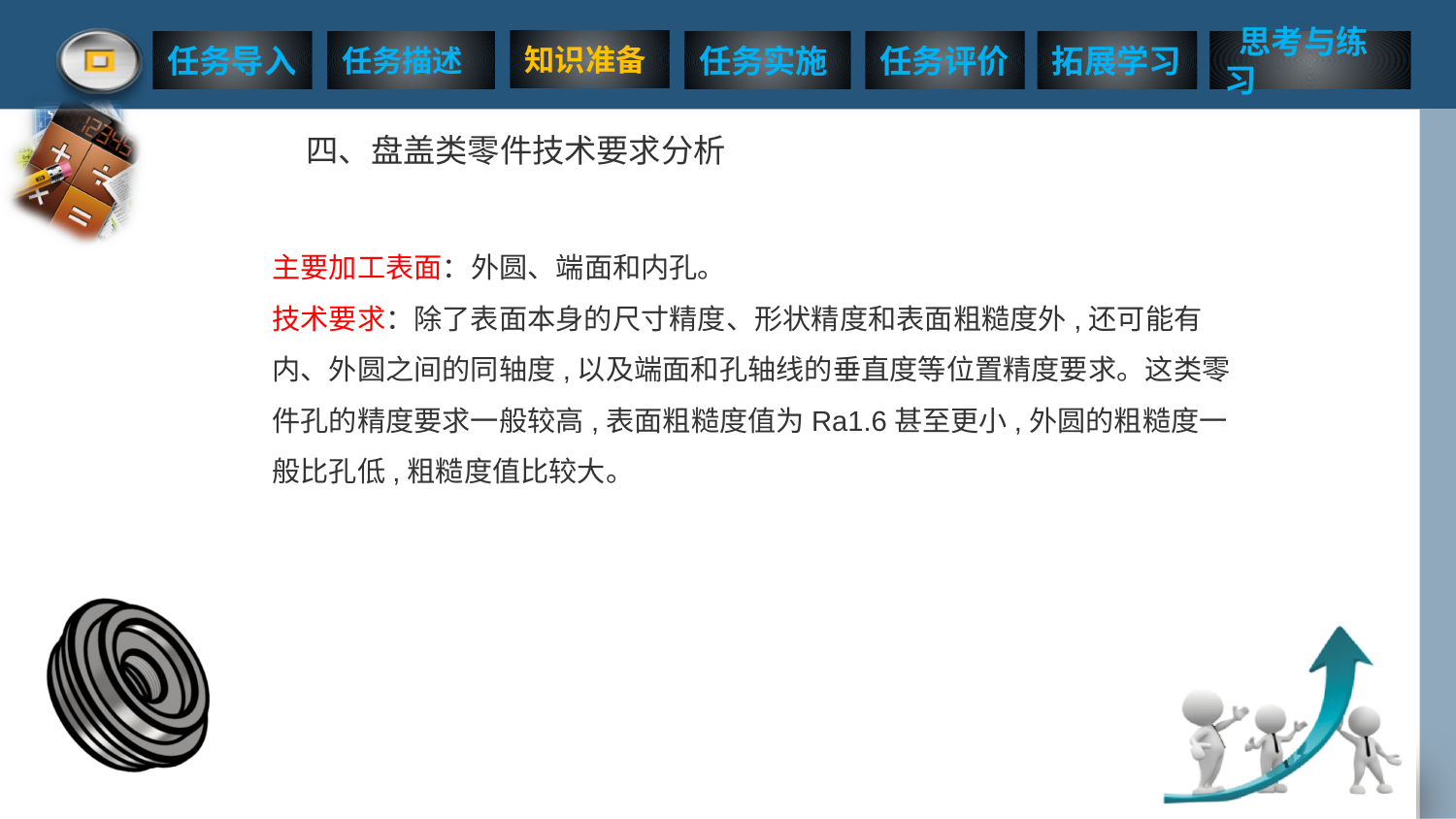

四、盘盖类零件技术要求分析
主要加工表面：外圆、端面和内孔。
技术要求：除了表面本身的尺寸精度、形状精度和表面粗糙度外,还可能有内、外圆之间的同轴度,以及端面和孔轴线的垂直度等位置精度要求。这类零件孔的精度要求一般较高,表面粗糙度值为Ra1.6甚至更小,外圆的粗糙度一般比孔低,粗糙度值比较大。